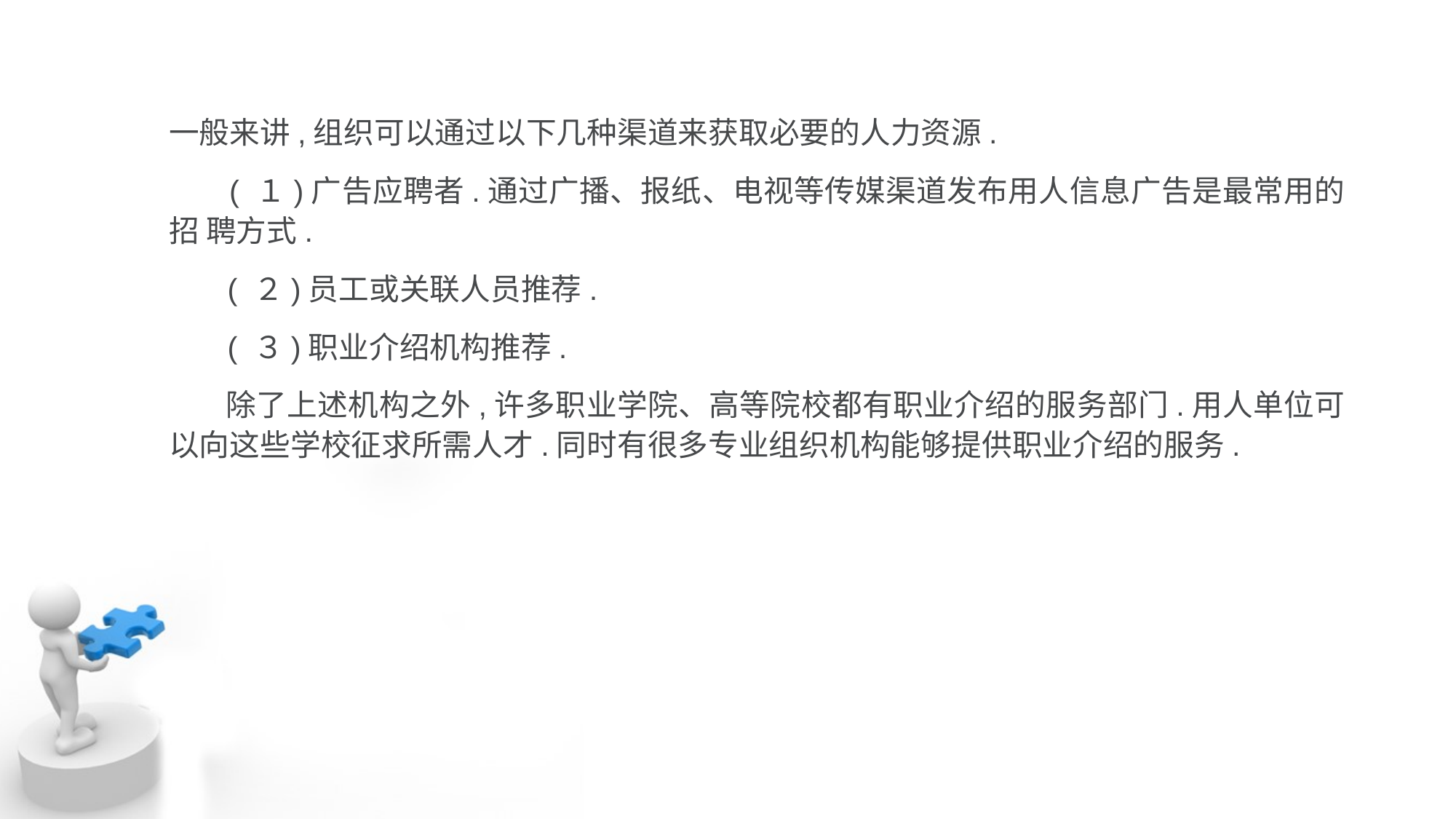

一般来讲,组织可以通过以下几种渠道来获取必要的人力资源.
       ( １)广告应聘者.通过广播、报纸、电视等传媒渠道发布用人信息广告是最常用的招 聘方式.
       ( ２)员工或关联人员推荐.
       ( ３)职业介绍机构推荐.
       除了上述机构之外,许多职业学院、高等院校都有职业介绍的服务部门.用人单位可 以向这些学校征求所需人才.同时有很多专业组织机构能够提供职业介绍的服务.